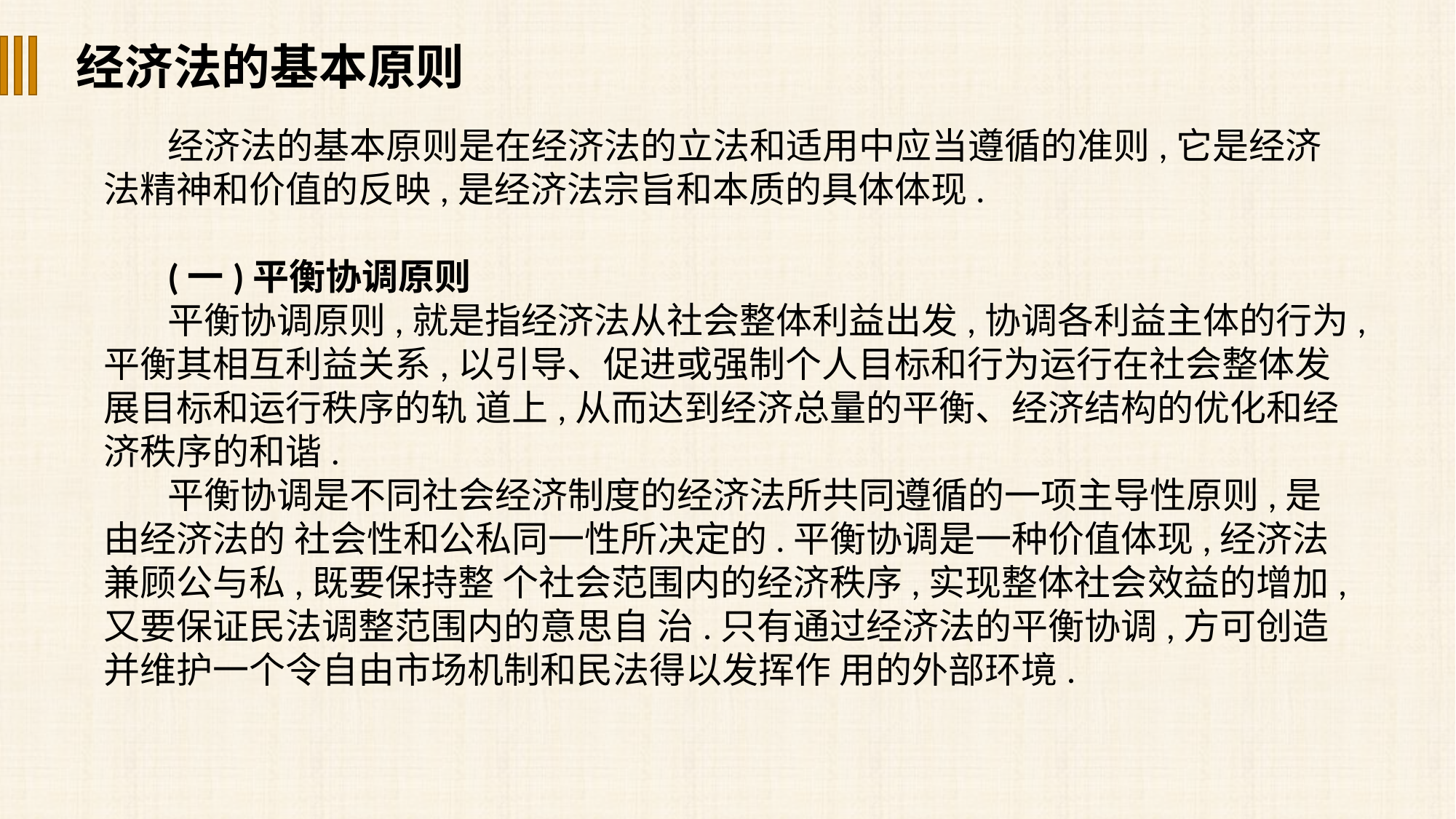

经济法的基本原则

经济法的基本原则是在经济法的立法和适用中应当遵循的准则,它是经济法精神和价值的反映,是经济法宗旨和本质的具体体现.

(一)平衡协调原则
平衡协调原则,就是指经济法从社会整体利益出发,协调各利益主体的行为,平衡其相互利益关系,以引导、促进或强制个人目标和行为运行在社会整体发展目标和运行秩序的轨 道上,从而达到经济总量的平衡、经济结构的优化和经济秩序的和谐.
平衡协调是不同社会经济制度的经济法所共同遵循的一项主导性原则,是由经济法的 社会性和公私同一性所决定的.平衡协调是一种价值体现,经济法兼顾公与私,既要保持整 个社会范围内的经济秩序,实现整体社会效益的增加,又要保证民法调整范围内的意思自 治.只有通过经济法的平衡协调,方可创造并维护一个令自由市场机制和民法得以发挥作 用的外部环境.